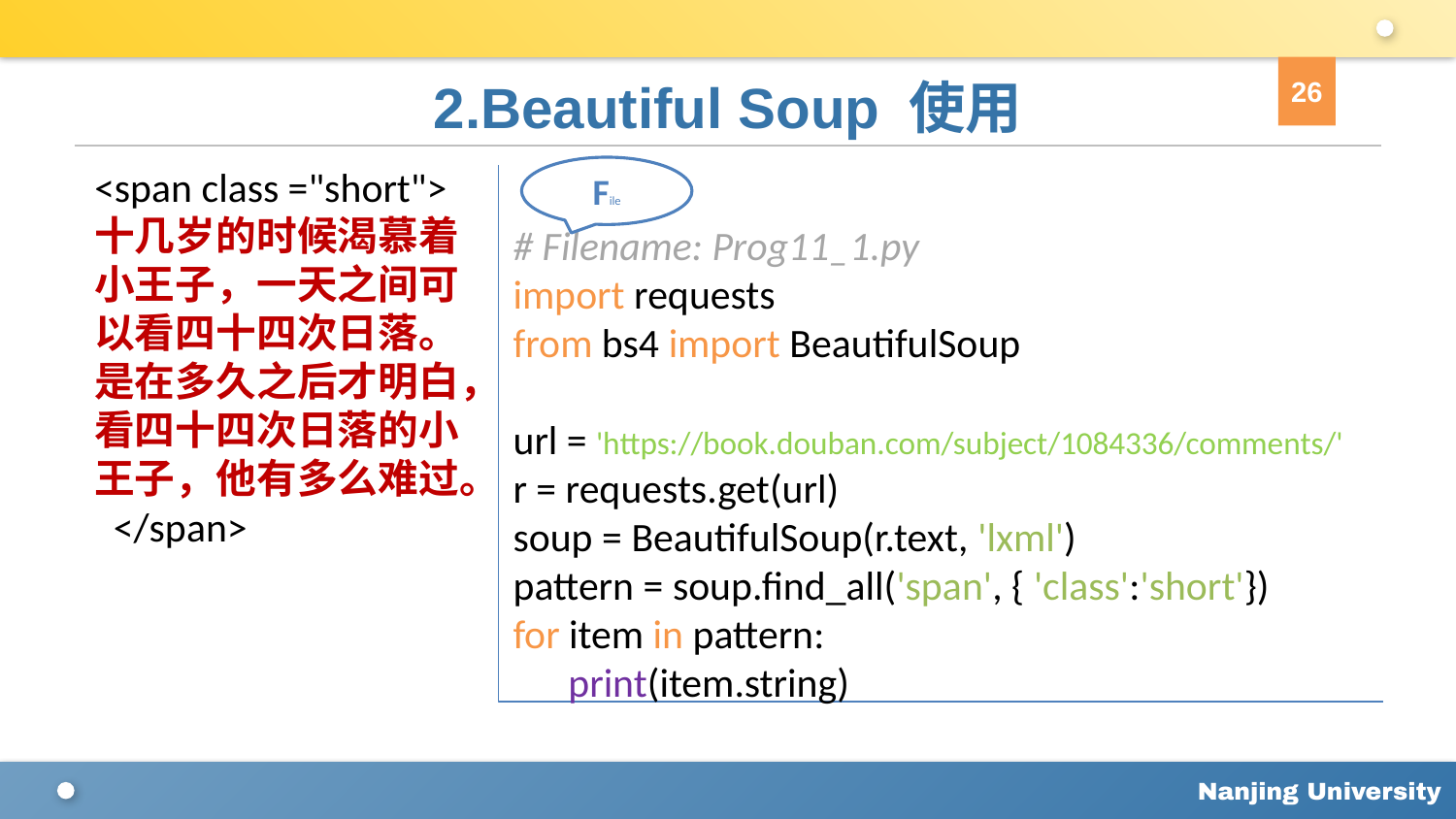

26
# 2.Beautiful Soup 使用
<span class ="short">十几岁的时候渴慕着小王子，一天之间可以看四十四次日落。是在多久之后才明白，看四十四次日落的小王子，他有多么难过。 </span>

File

# Filename: Prog11_1.py
import requests
from bs4 import BeautifulSoup

url = 'https://book.douban.com/subject/1084336/comments/'
r = requests.get(url)
soup = BeautifulSoup(r.text, 'lxml')
pattern = soup.find_all('span', { 'class':'short'})
for item in pattern:
      print(item.string)